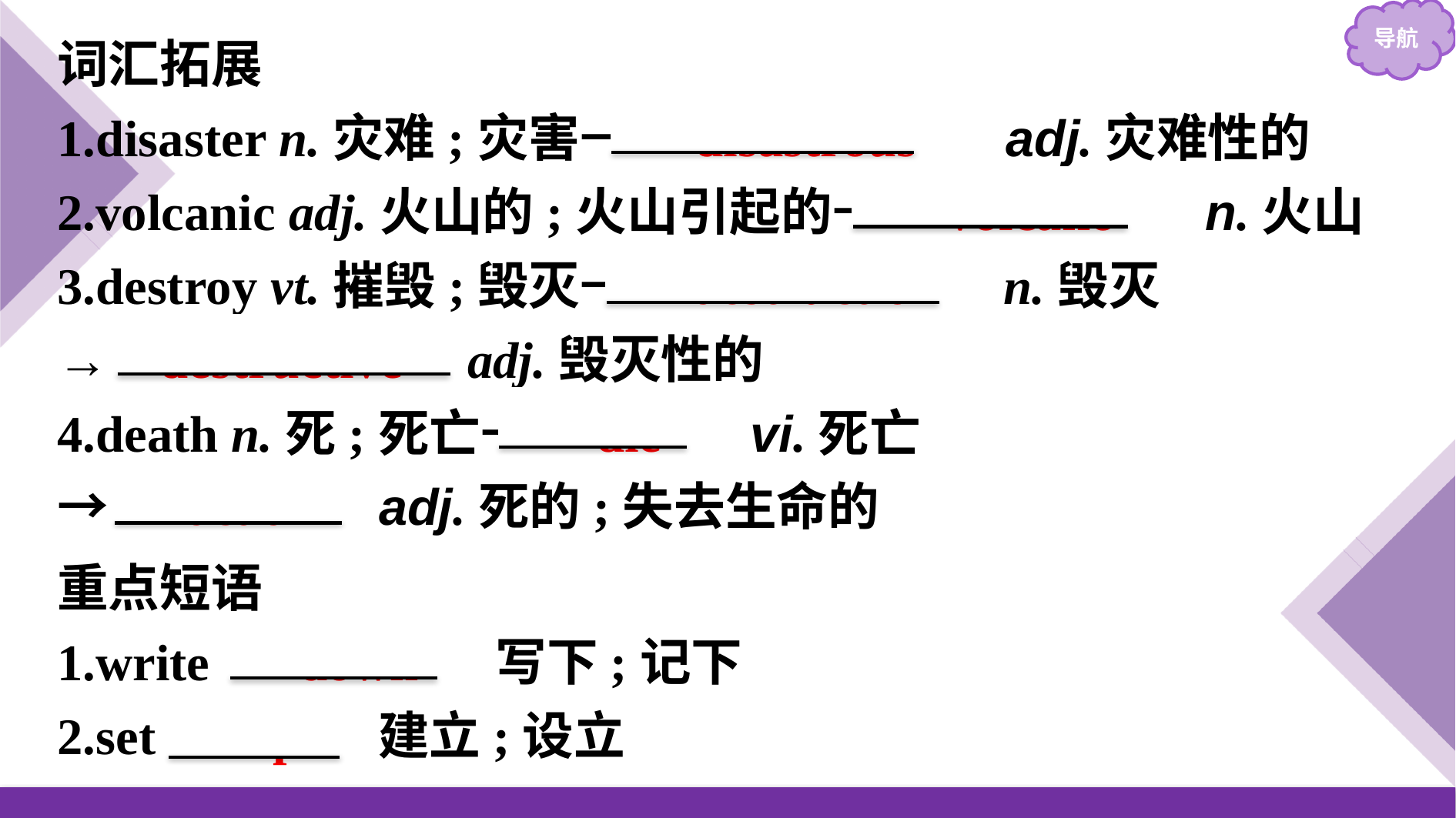

词汇拓展
1.disaster n.灾难;灾害→　disastrous　 adj.灾难性的
2.volcanic adj.火山的;火山引起的→　volcano　 n.火山
3.destroy vt.摧毁;毁灭→    destruction     n.毁灭
→    destructive     adj.毁灭性的
4.death n.死;死亡→　die　 vi.死亡
→　dead　 adj.死的;失去生命的

重点短语
1.write 　down　 写下;记下
2.set 　up　 建立;设立